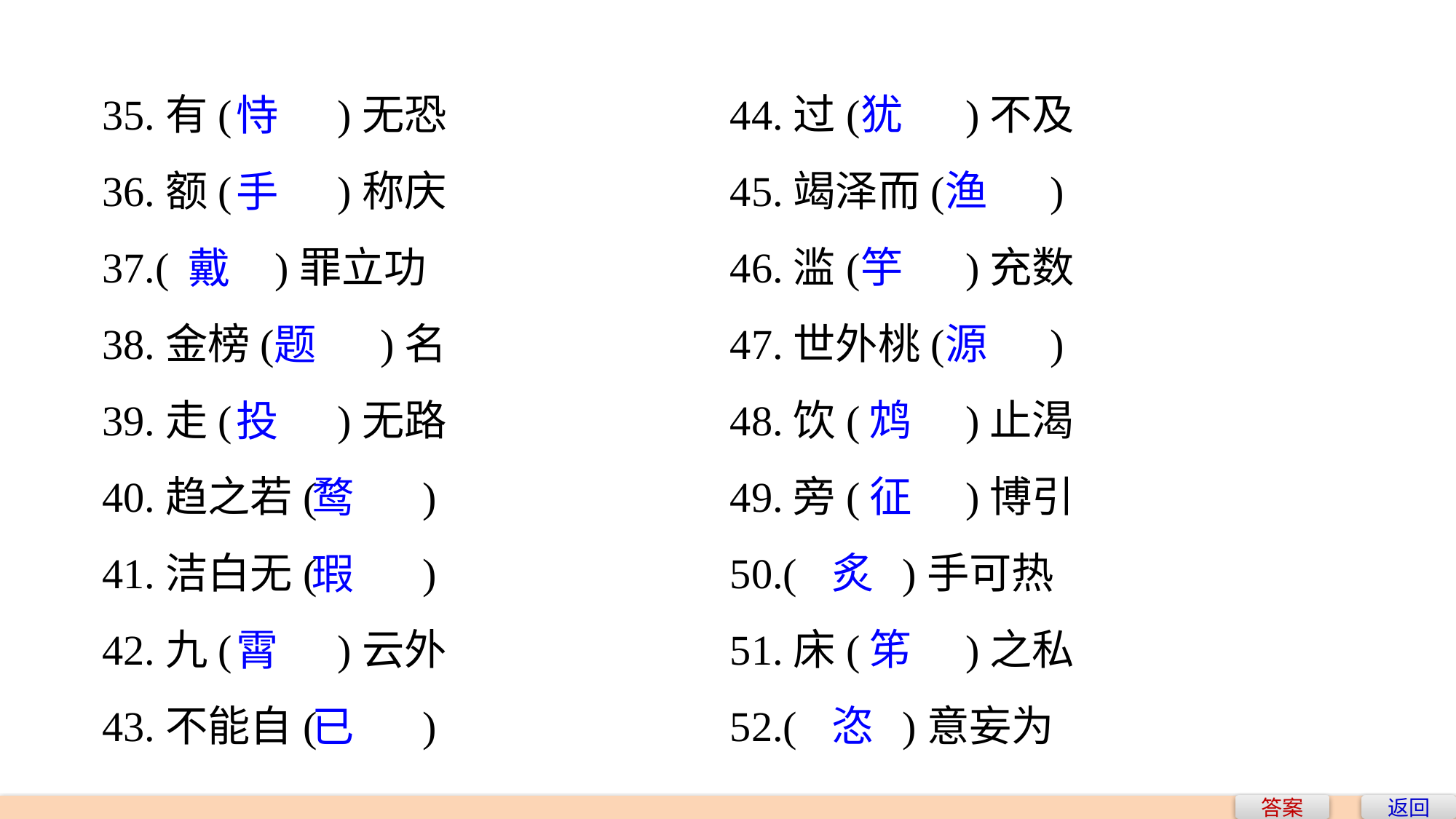

35.有(　　)无恐
36.额(　　)称庆
37.(　　)罪立功
38.金榜(　　)名
39.走(　　)无路
40.趋之若(　　)
41.洁白无(　　)
42.九(　　)云外
43.不能自(　　)
44.过(　　)不及
45.竭泽而(　　)
46.滥(　　)充数
47.世外桃(　　)
48.饮(　　)止渴
49.旁(　　)博引
50.(　　)手可热
51.床(　　)之私
52.(　　)意妄为
    犹
             渔
    竽
             源
     鸩
     征
 炙
     笫
 恣
    恃
    手
戴
        题
    投
            鹜
            瑕
    霄
            已
答案
返回